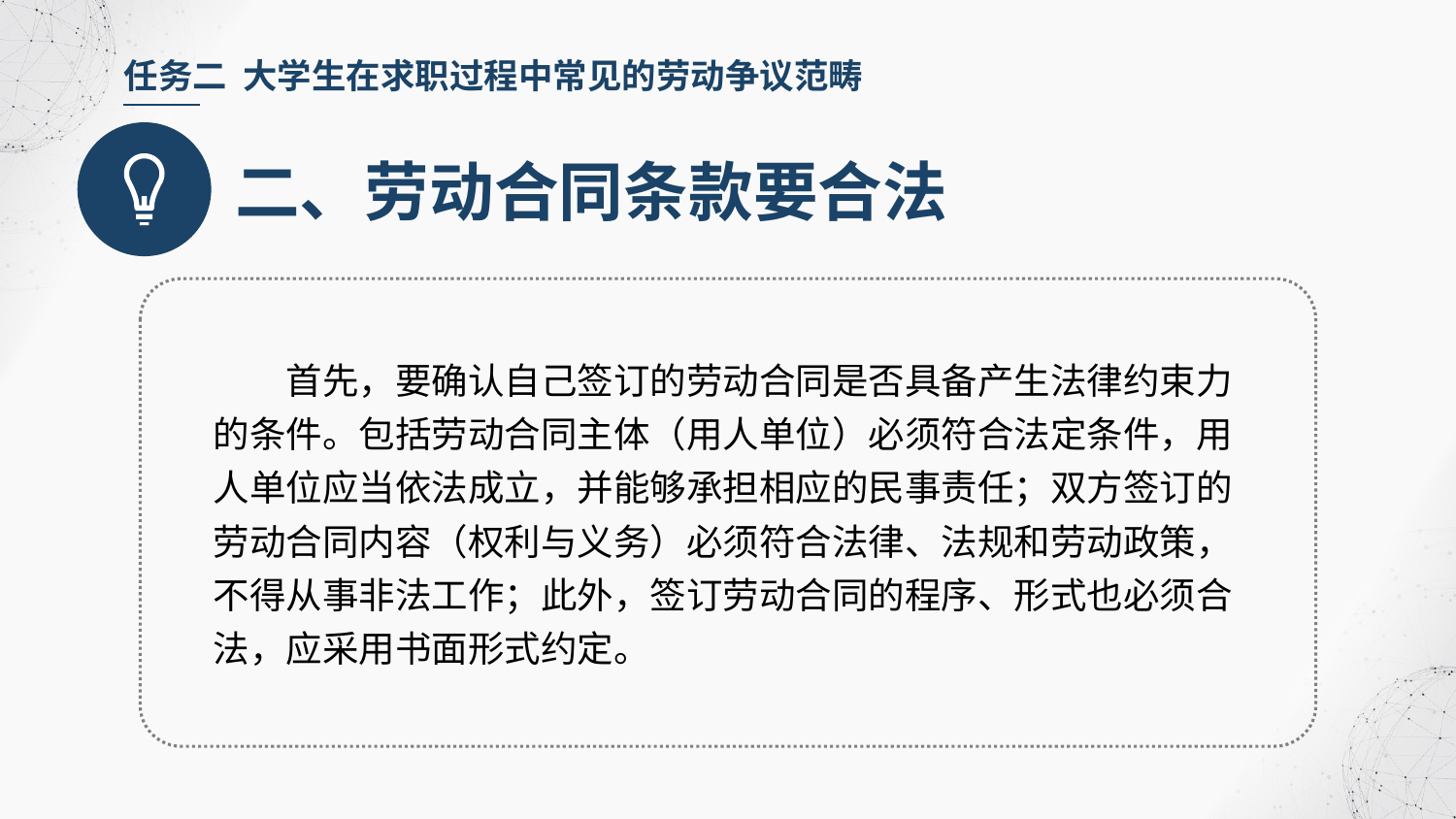

任务二  大学生在求职过程中常见的劳动争议范畴

二、劳动合同条款要合法

首先，要确认自己签订的劳动合同是否具备产生法律约束力的条件。包括劳动合同主体（用人单位）必须符合法定条件，用人单位应当依法成立，并能够承担相应的民事责任；双方签订的劳动合同内容（权利与义务）必须符合法律、法规和劳动政策，不得从事非法工作；此外，签订劳动合同的程序、形式也必须合法，应采用书面形式约定。